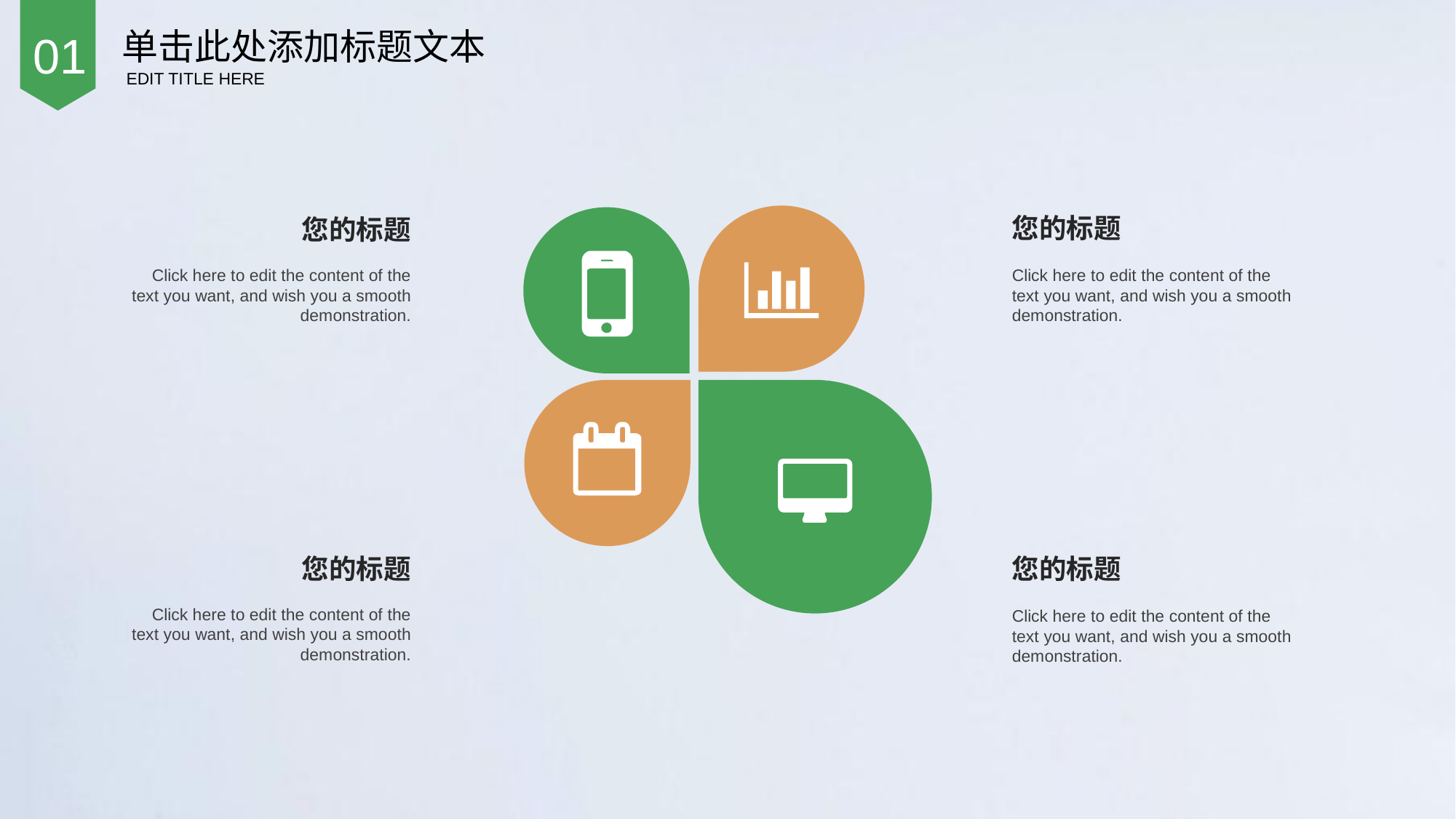

单击此处添加标题文本
EDIT TITLE HERE
01

您的标题
您的标题
Click here to edit the content of the text you want, and wish you a smooth demonstration.
Click here to edit the content of the text you want, and wish you a smooth demonstration.
您的标题
您的标题
Click here to edit the content of the text you want, and wish you a smooth demonstration.
Click here to edit the content of the text you want, and wish you a smooth demonstration.